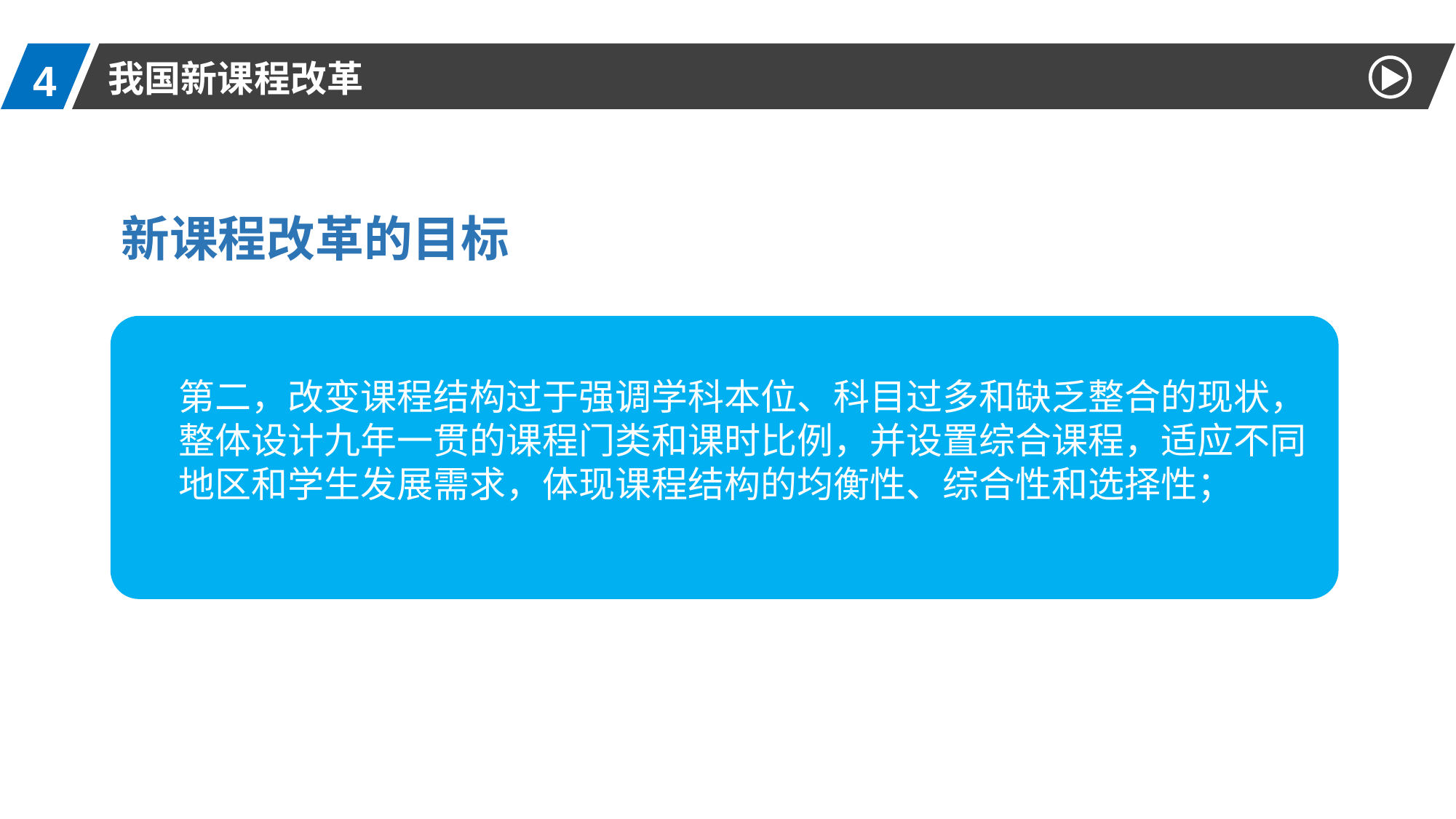

4
我国新课程改革

新课程改革的目标

第二，改变课程结构过于强调学科本位、科目过多和缺乏整合的现状，整体设计九年一贯的课程门类和课时比例，并设置综合课程，适应不同地区和学生发展需求，体现课程结构的均衡性、综合性和选择性；